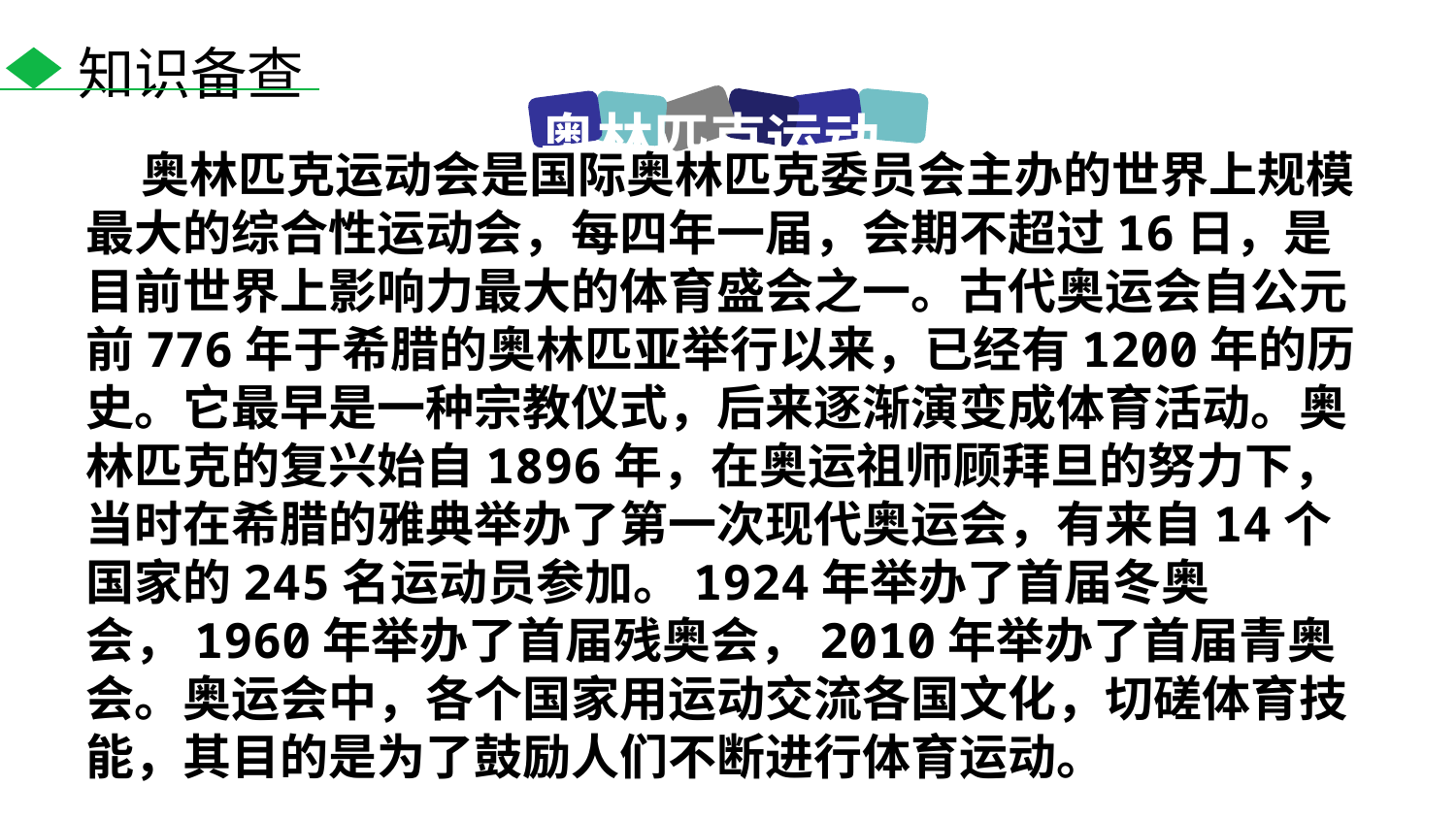

知识备查

奥林匹克运动

    奥林匹克运动会是国际奥林匹克委员会主办的世界上规模最大的综合性运动会，每四年一届，会期不超过16日，是目前世界上影响力最大的体育盛会之一。古代奥运会自公元前776年于希腊的奥林匹亚举行以来，已经有1200年的历史。它最早是一种宗教仪式，后来逐渐演变成体育活动。奥林匹克的复兴始自1896年，在奥运祖师顾拜旦的努力下，当时在希腊的雅典举办了第一次现代奥运会，有来自14个国家的245名运动员参加。1924年举办了首届冬奥会，1960年举办了首届残奥会，2010年举办了首届青奥会。奥运会中，各个国家用运动交流各国文化，切磋体育技能，其目的是为了鼓励人们不断进行体育运动。